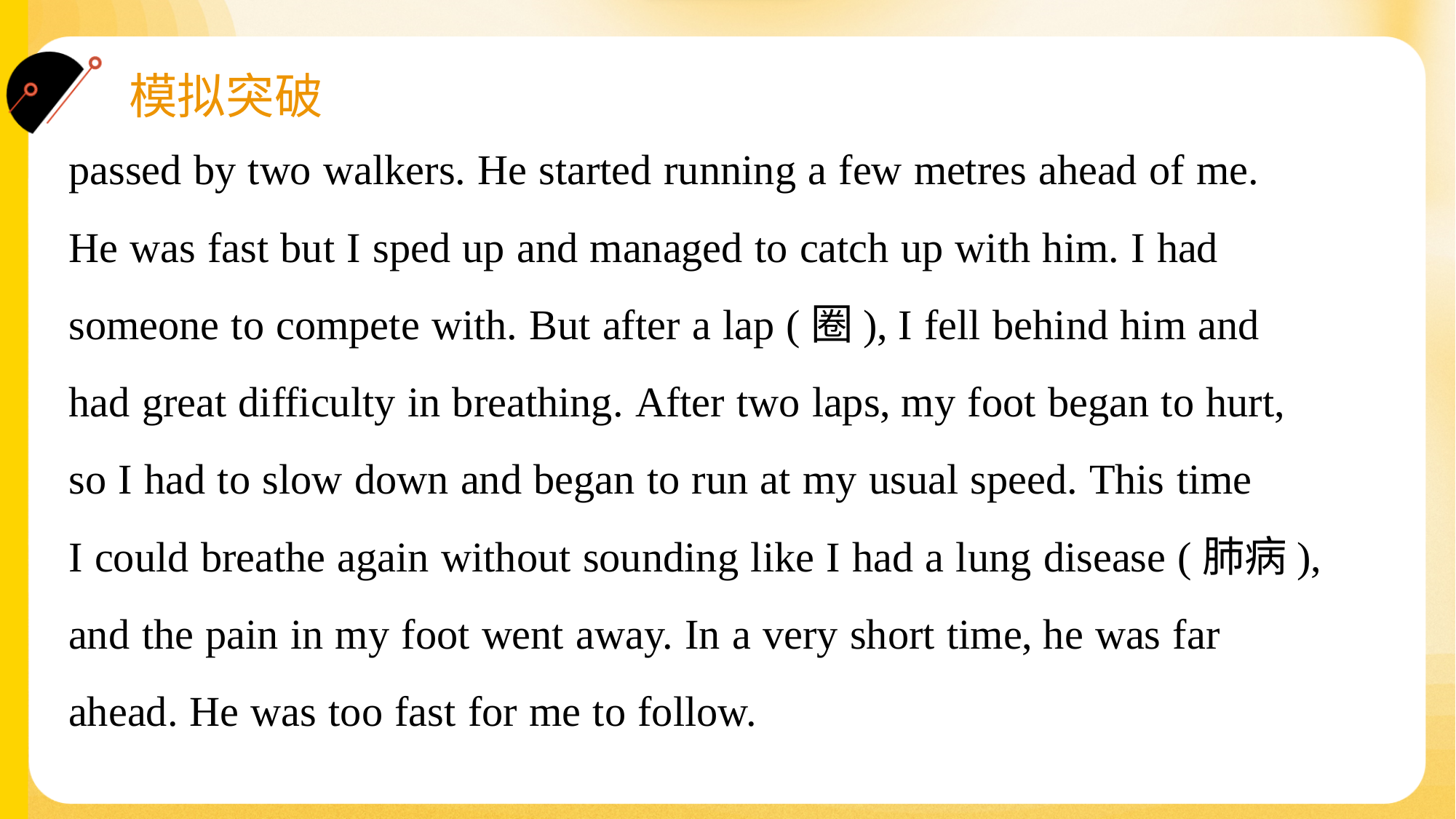

passed by two walkers. He started running a few metres ahead of me.
He was fast but I sped up and managed to catch up with him. I had
someone to compete with. But after a lap (圈), I fell behind him and
had great difficulty in breathing. After two laps, my foot began to hurt,
so I had to slow down and began to run at my usual speed. This time
I could breathe again without sounding like I had a lung disease (肺病),
and the pain in my foot went away. In a very short time, he was far
ahead. He was too fast for me to follow.